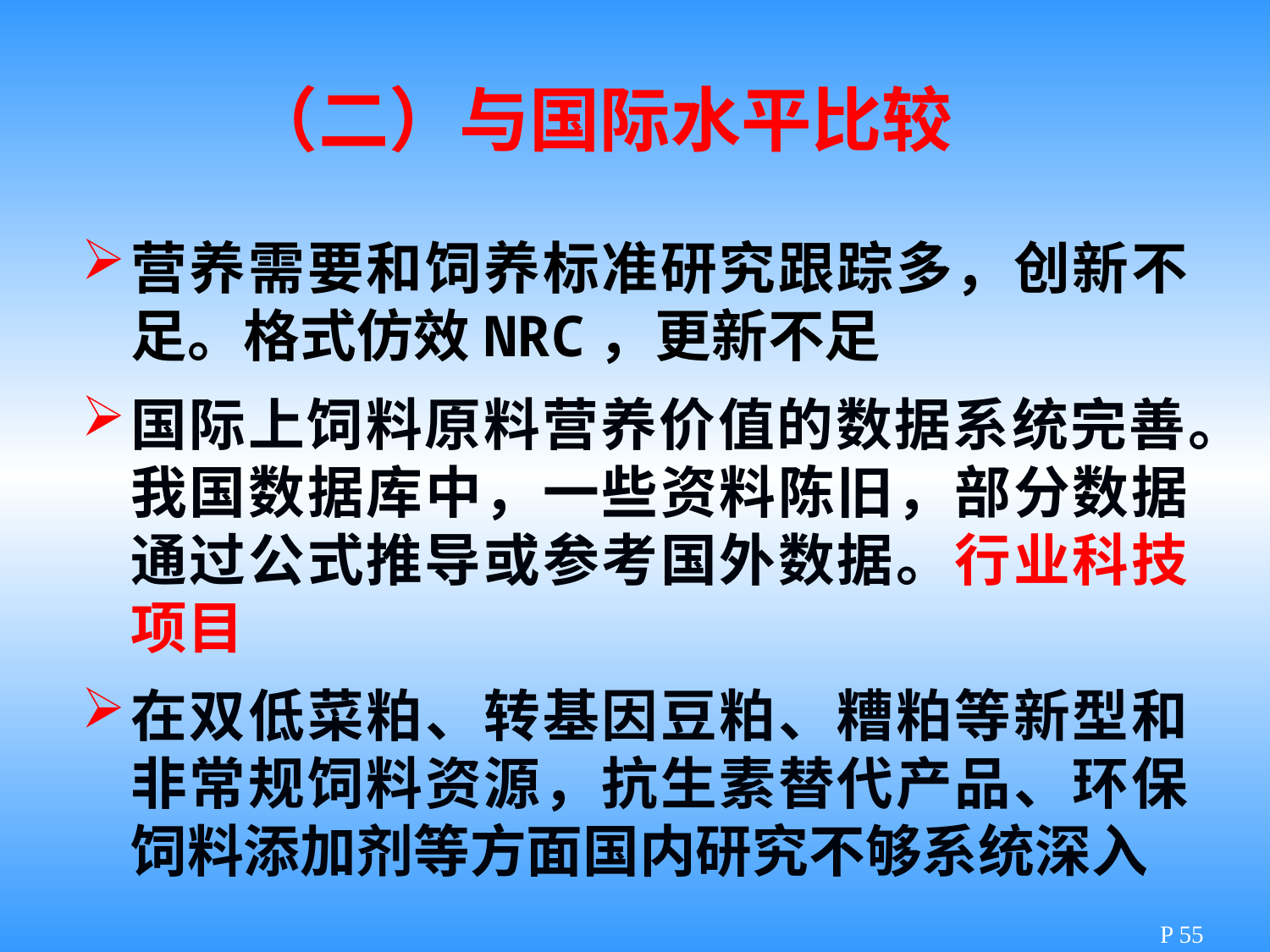

（二）与国际水平比较
营养需要和饲养标准研究跟踪多，创新不足。格式仿效NRC，更新不足
国际上饲料原料营养价值的数据系统完善。我国数据库中，一些资料陈旧，部分数据通过公式推导或参考国外数据。行业科技项目
在双低菜粕、转基因豆粕、糟粕等新型和非常规饲料资源，抗生素替代产品、环保饲料添加剂等方面国内研究不够系统深入
P 55